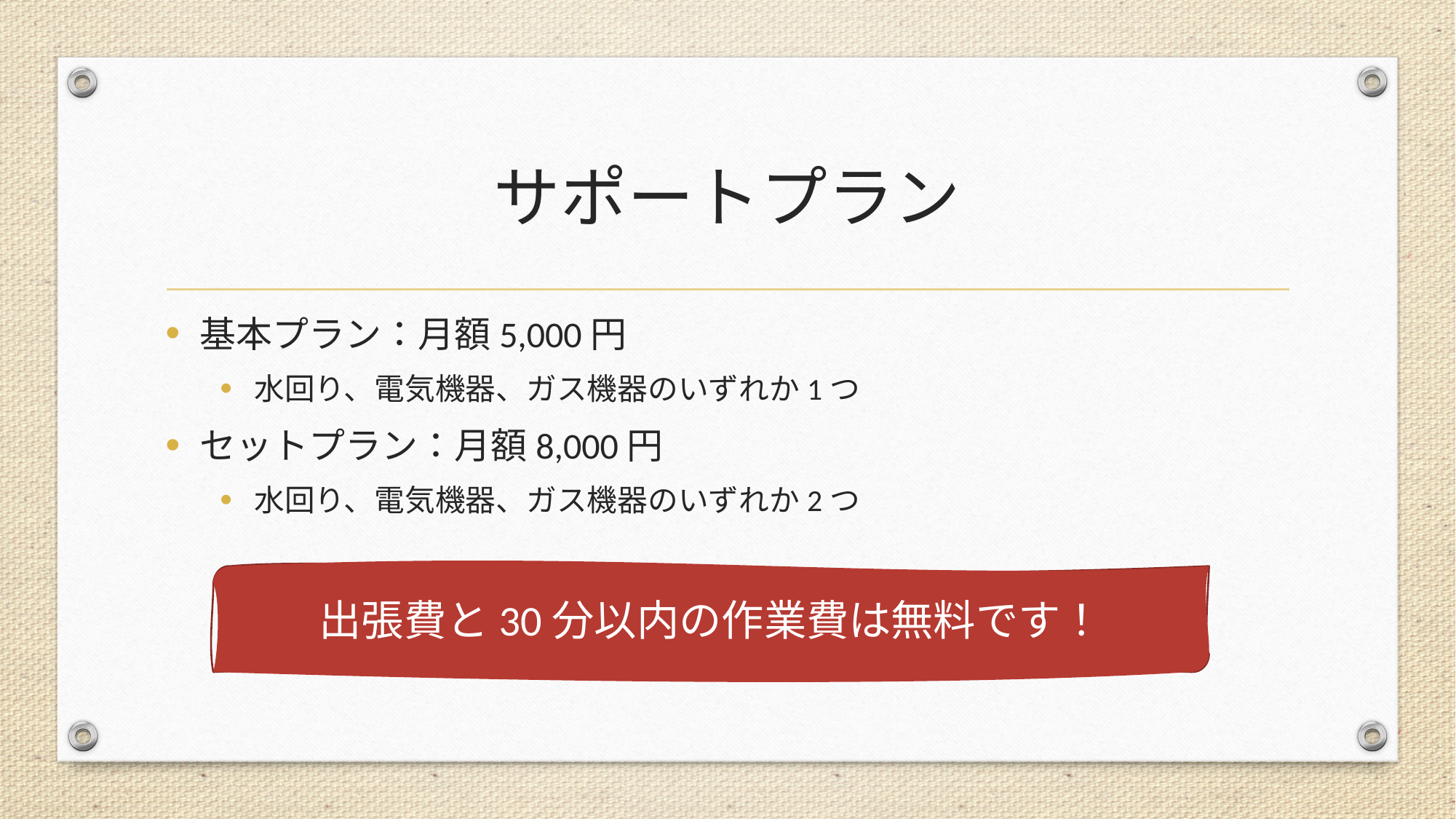

# サポートプラン
基本プラン：月額5,000円
水回り、電気機器、ガス機器のいずれか1つ
セットプラン：月額8,000円
水回り、電気機器、ガス機器のいずれか2つ
出張費と30分以内の作業費は無料です！